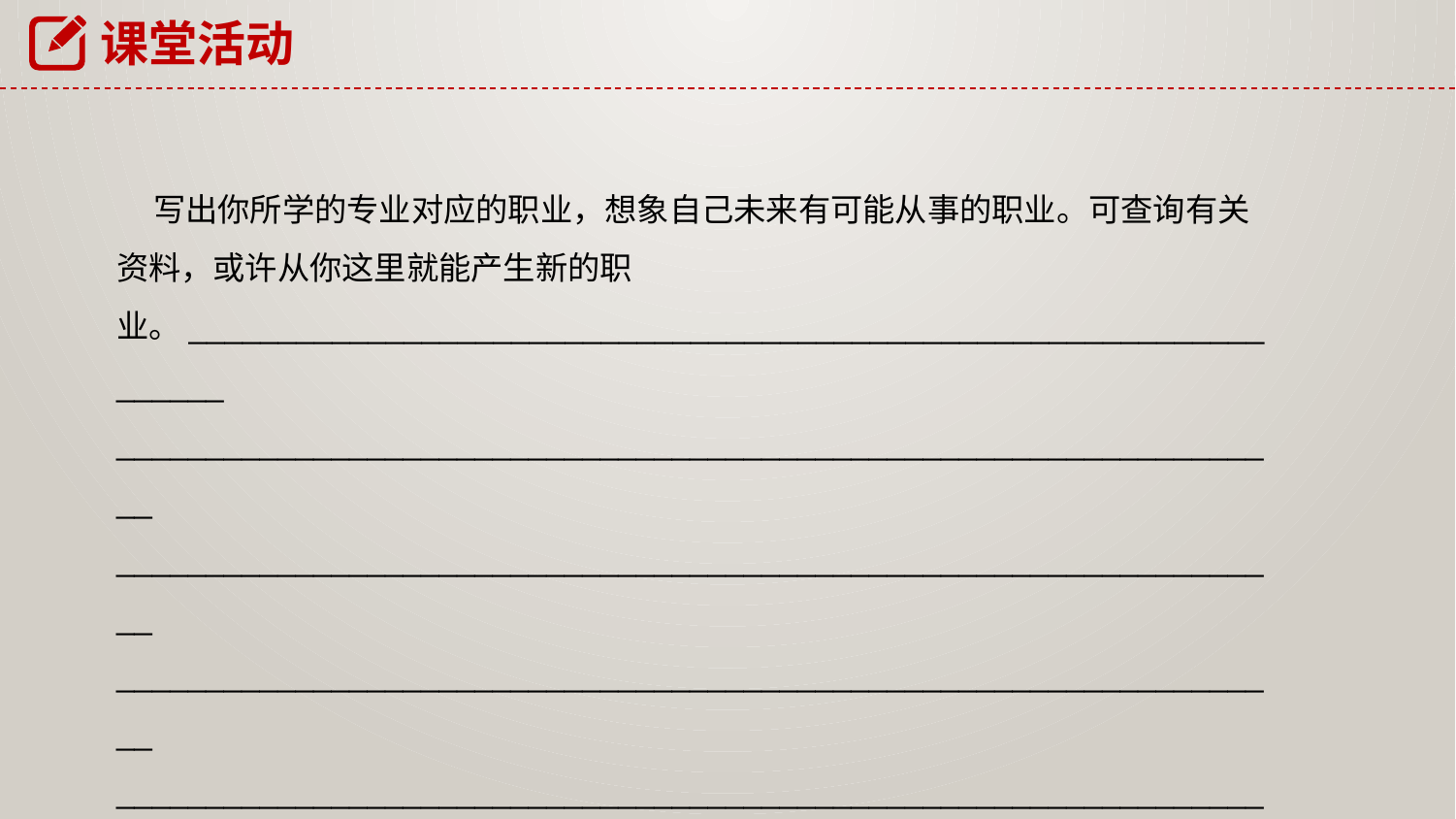

课堂活动

    写出你所学的专业对应的职业，想象自己未来有可能从事的职业。可查询有关资料，或许从你这里就能产生新的职业。__________________________________________________________________
__________________________________________________________________
__________________________________________________________________
__________________________________________________________________
__________________________________________________________________
__________________________________________________________________

36